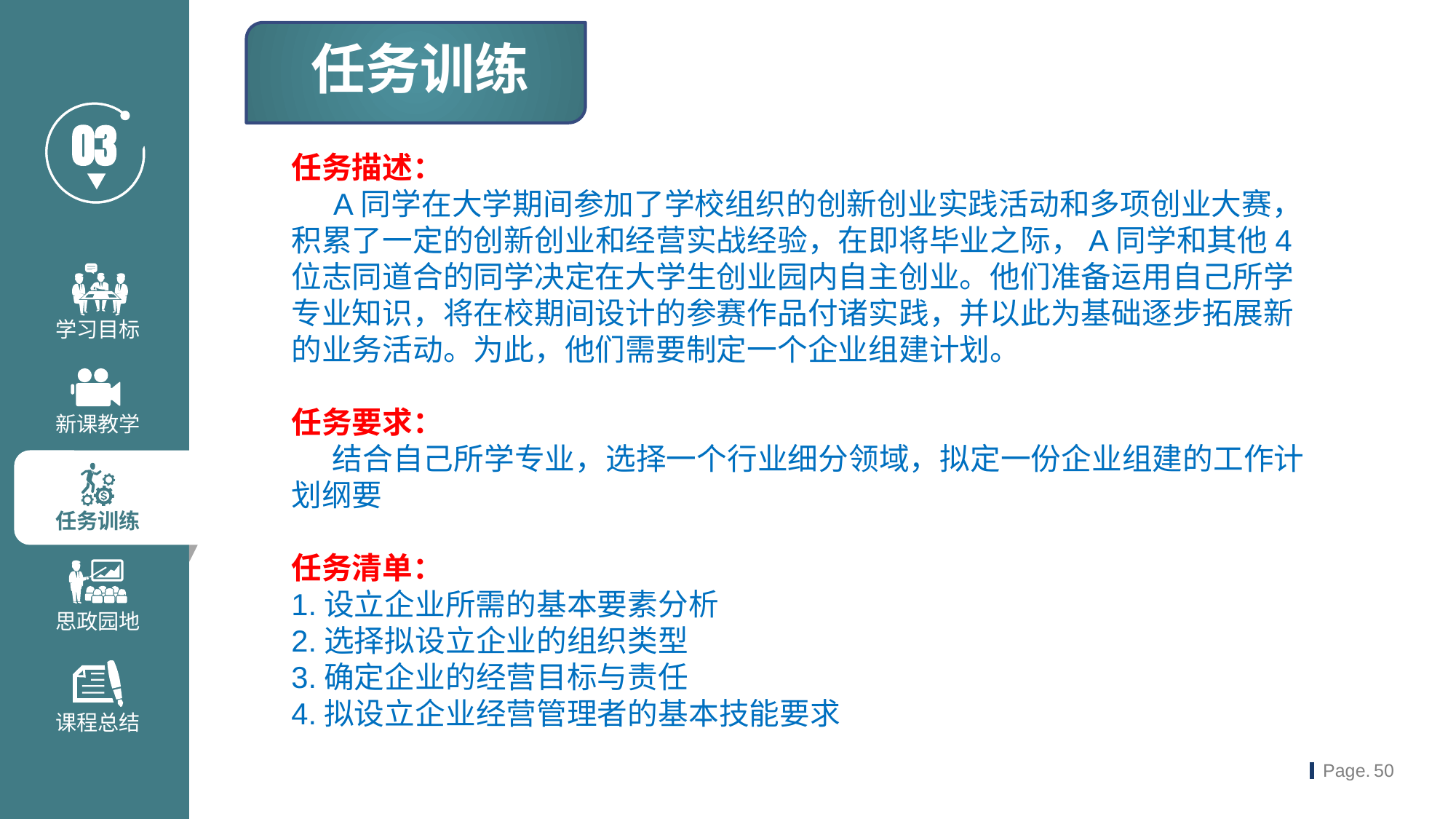

任务训练
任务描述：
     A同学在大学期间参加了学校组织的创新创业实践活动和多项创业大赛，积累了一定的创新创业和经营实战经验，在即将毕业之际，A同学和其他4位志同道合的同学决定在大学生创业园内自主创业。他们准备运用自己所学专业知识，将在校期间设计的参赛作品付诸实践，并以此为基础逐步拓展新的业务活动。为此，他们需要制定一个企业组建计划。

任务要求：
     结合自己所学专业，选择一个行业细分领域，拟定一份企业组建的工作计划纲要

任务清单：
1.设立企业所需的基本要素分析
2.选择拟设立企业的组织类型
3.确定企业的经营目标与责任
4.拟设立企业经营管理者的基本技能要求